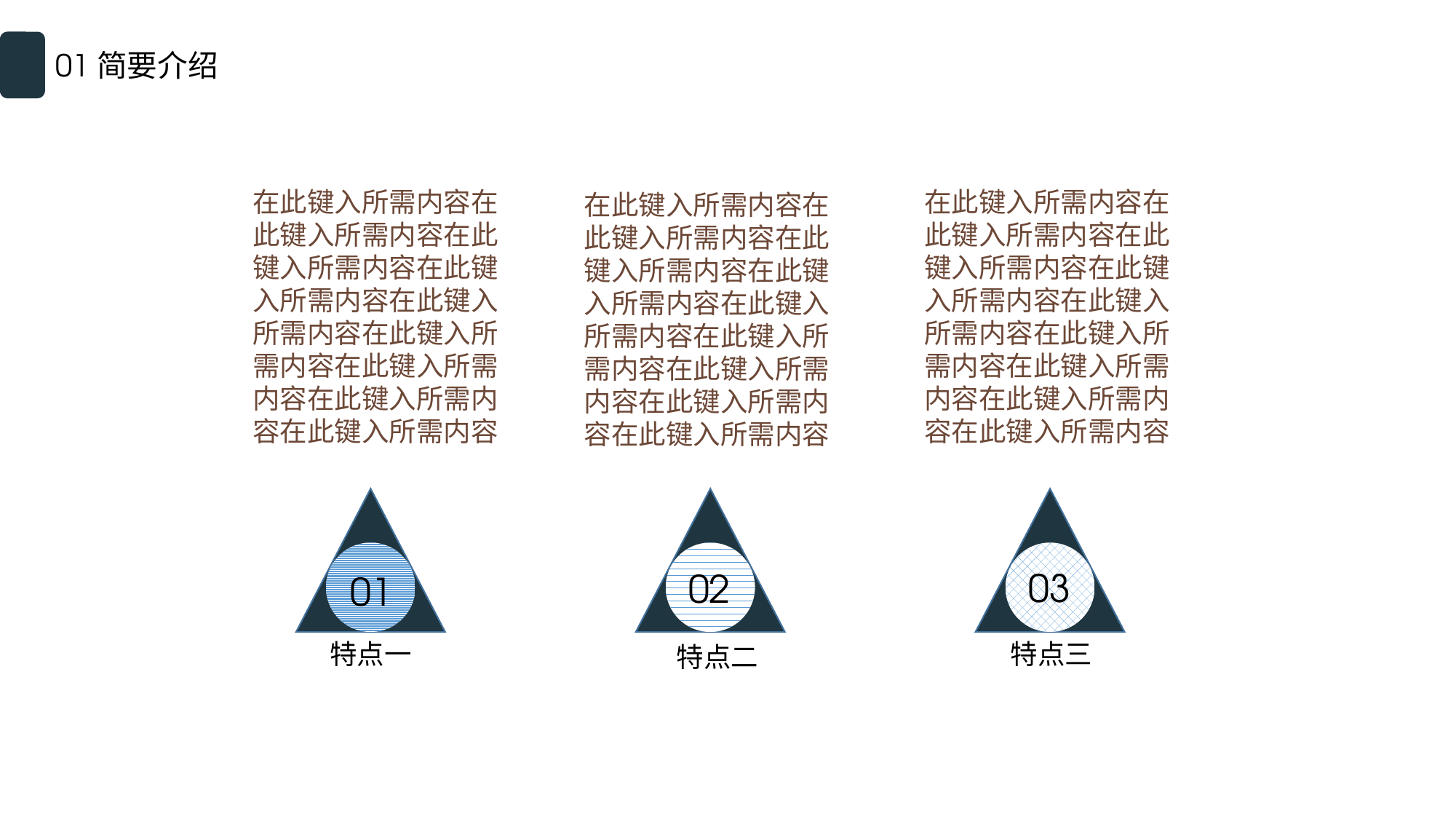

01简要介绍
在此键入所需内容在此键入所需内容在此键入所需内容在此键入所需内容在此键入所需内容在此键入所需内容在此键入所需内容在此键入所需内容在此键入所需内容

在此键入所需内容在此键入所需内容在此键入所需内容在此键入所需内容在此键入所需内容在此键入所需内容在此键入所需内容在此键入所需内容在此键入所需内容

在此键入所需内容在此键入所需内容在此键入所需内容在此键入所需内容在此键入所需内容在此键入所需内容在此键入所需内容在此键入所需内容在此键入所需内容

03
02
01
特点一
特点三
特点二